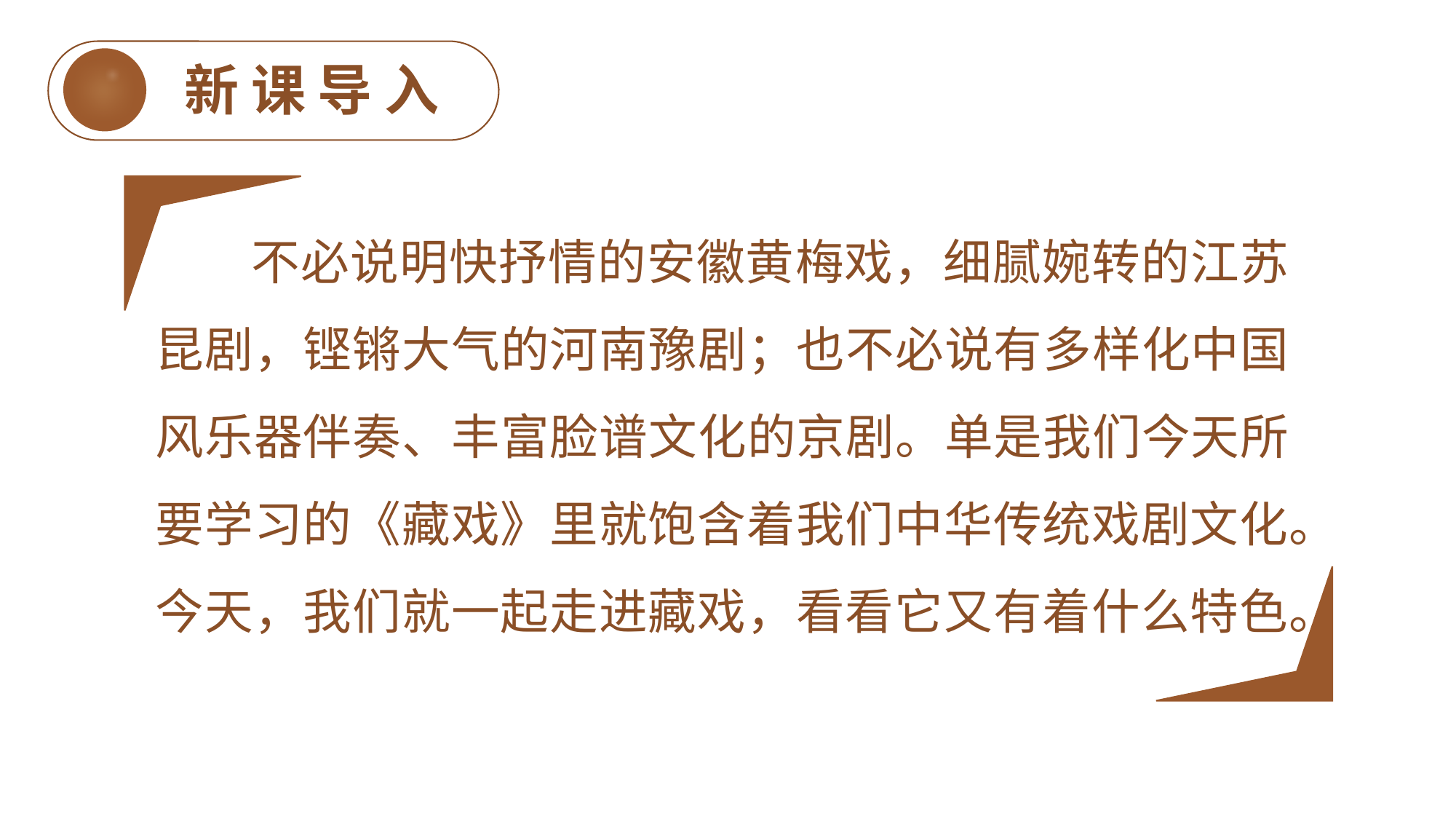

新课导入

       不必说明快抒情的安徽黄梅戏，细腻婉转的江苏昆剧，铿锵大气的河南豫剧；也不必说有多样化中国风乐器伴奏、丰富脸谱文化的京剧。单是我们今天所要学习的《藏戏》里就饱含着我们中华传统戏剧文化。今天，我们就一起走进藏戏，看看它又有着什么特色。